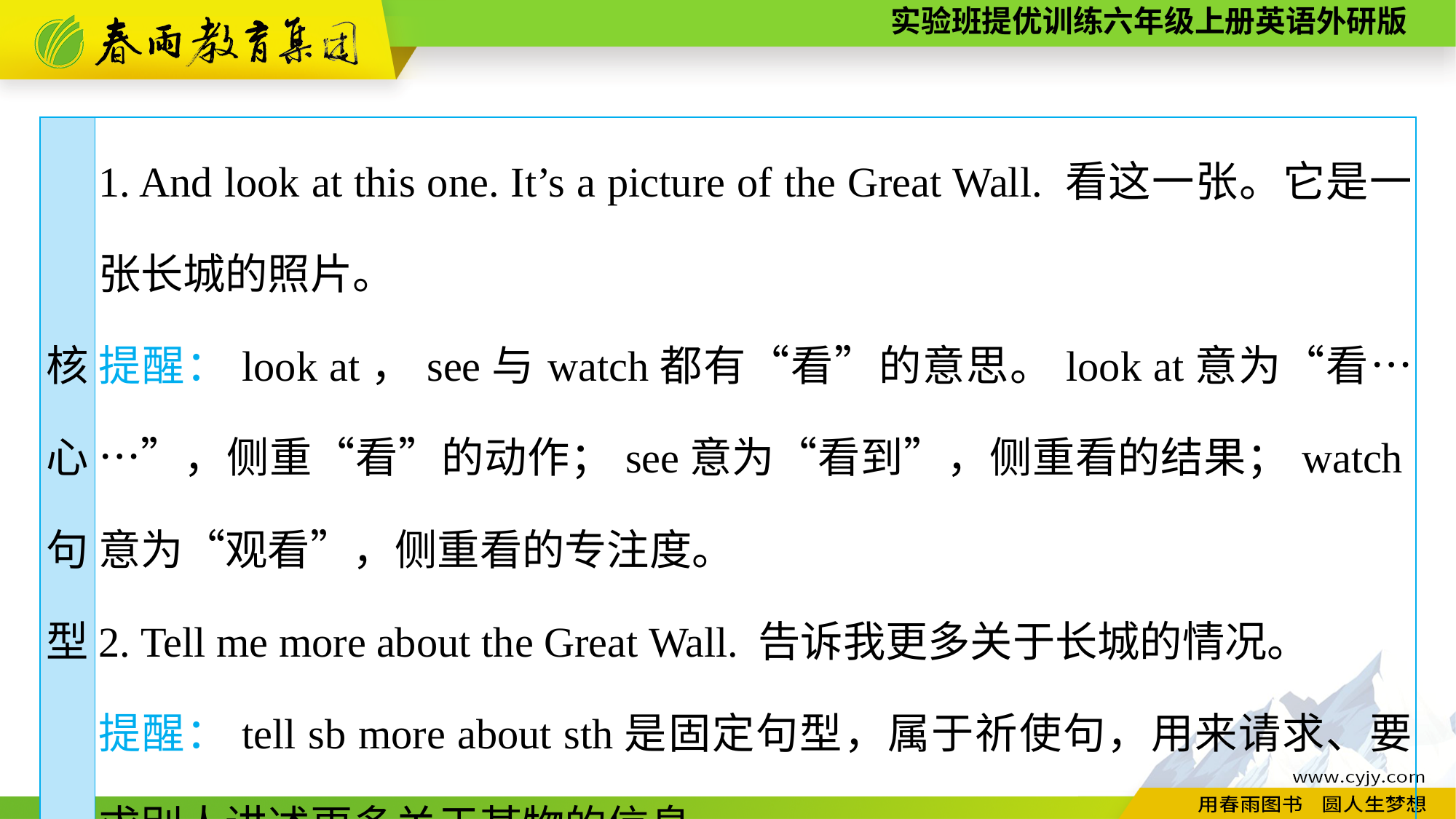

| 核 心 句 型 | 1. And look at this one. It’s a picture of the Great Wall. 看这一张。它是一张长城的照片。 提醒：look at，see与watch都有“看”的意思。look at意为“看……”，侧重“看”的动作；see意为“看到”，侧重看的结果；watch意为“观看”，侧重看的专注度。 2. Tell me more about the Great Wall. 告诉我更多关于长城的情况。 提醒：tell sb more about sth是固定句型，属于祈使句，用来请求、要求别人讲述更多关于某物的信息。 |
| --- | --- |